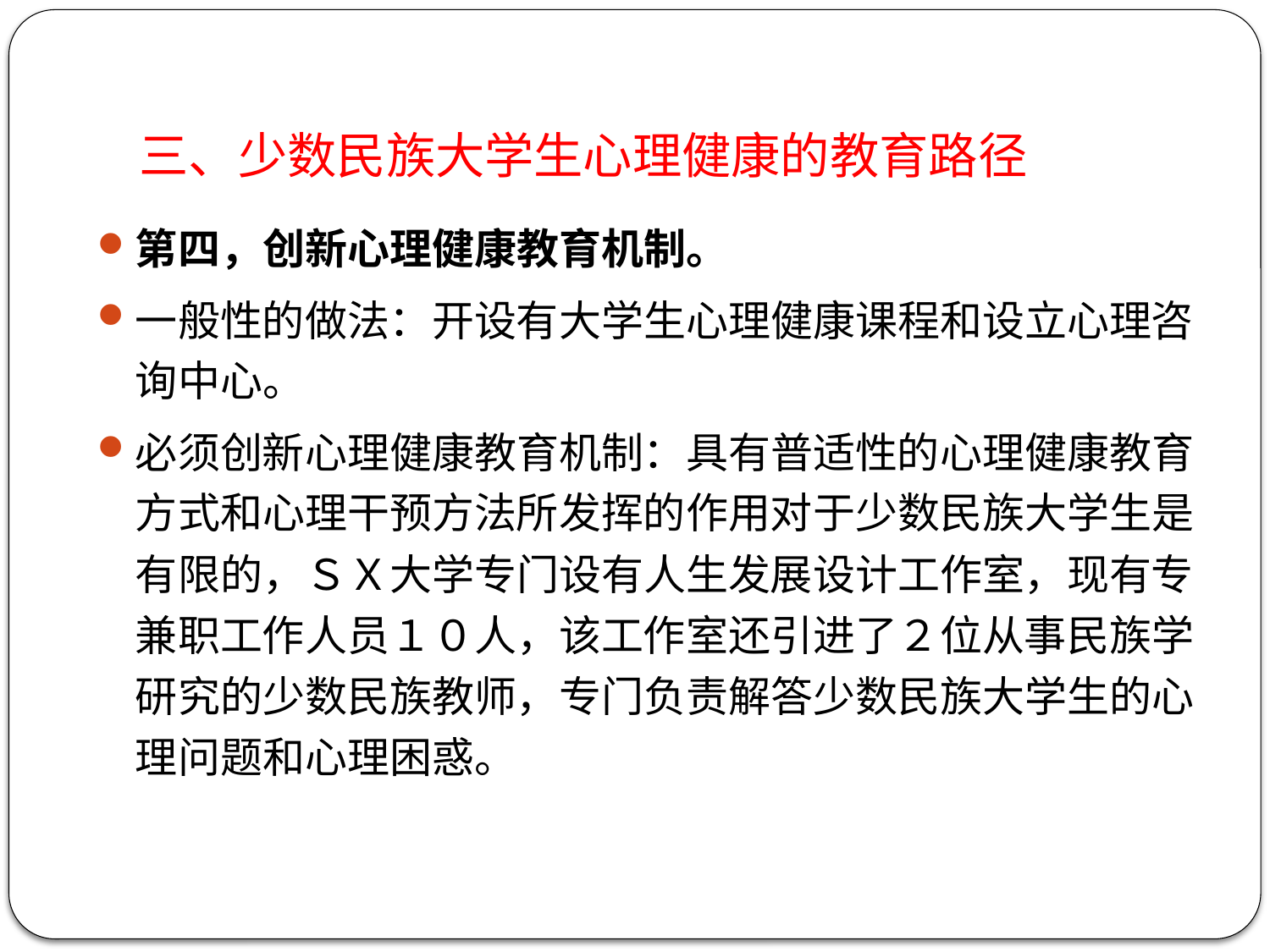

# 三、少数民族大学生心理健康的教育路径
第四，创新心理健康教育机制。
一般性的做法：开设有大学生心理健康课程和设立心理咨询中心。
必须创新心理健康教育机制：具有普适性的心理健康教育方式和心理干预方法所发挥的作用对于少数民族大学生是有限的，ＳＸ大学专门设有人生发展设计工作室，现有专兼职工作人员１０人，该工作室还引进了２位从事民族学研究的少数民族教师，专门负责解答少数民族大学生的心理问题和心理困惑。